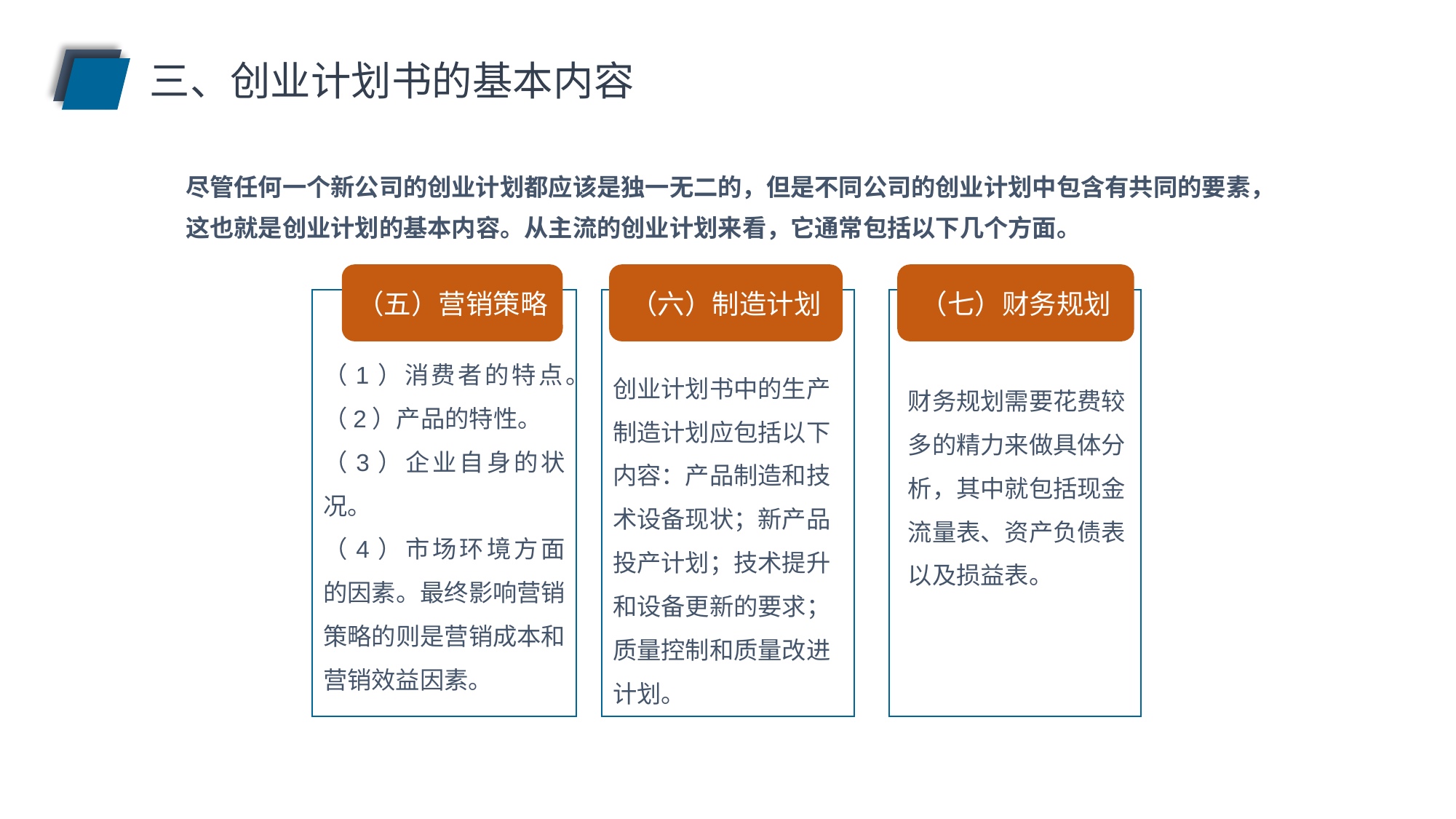

三、创业计划书的基本内容
尽管任何一个新公司的创业计划都应该是独一无二的，但是不同公司的创业计划中包含有共同的要素，这也就是创业计划的基本内容。从主流的创业计划来看，它通常包括以下几个方面。
（五）营销策略
（六）制造计划
（七）财务规划

（1）消费者的特点。
（2）产品的特性。
（3）企业自身的状况。
（4）市场环境方面的因素。最终影响营销策略的则是营销成本和营销效益因素。
创业计划书中的生产制造计划应包括以下内容：产品制造和技术设备现状；新产品
投产计划；技术提升和设备更新的要求；质量控制和质量改进计划。
财务规划需要花费较多的精力来做具体分析，其中就包括现金流量表、资产负债表
以及损益表。